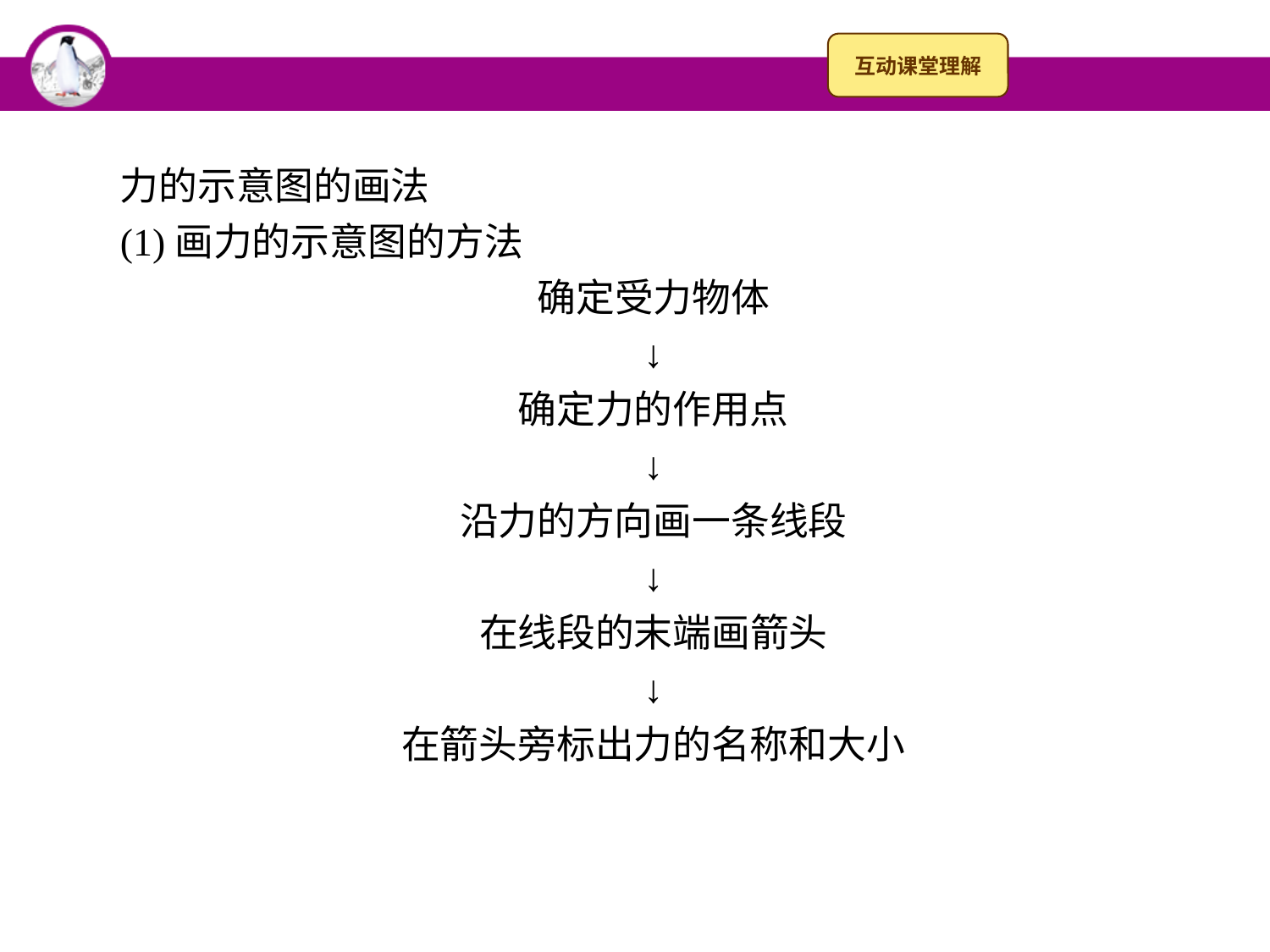

力的示意图的画法
(1)画力的示意图的方法
确定受力物体
↓
确定力的作用点
↓
沿力的方向画一条线段
↓
在线段的末端画箭头
↓
在箭头旁标出力的名称和大小